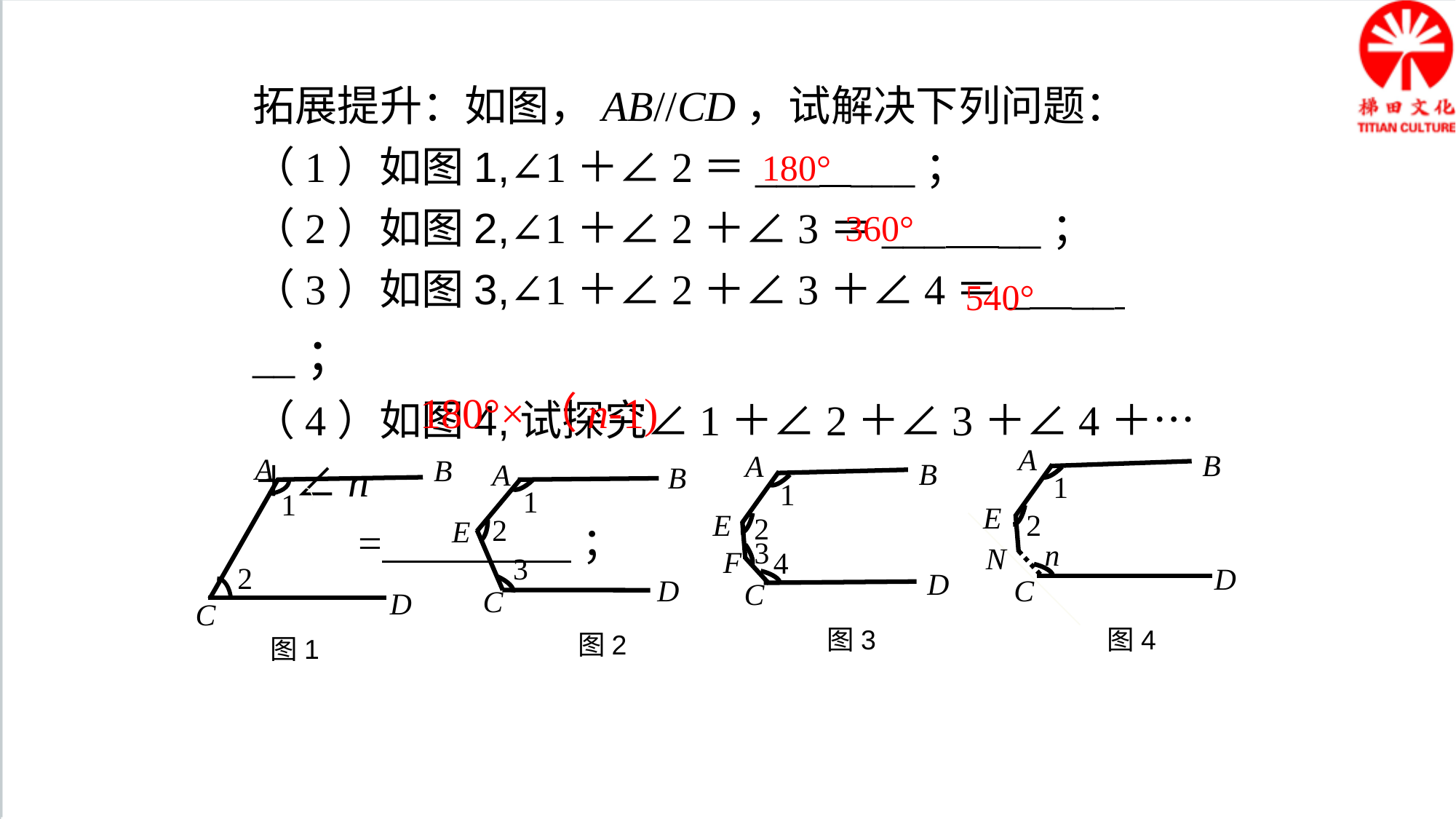

拓展提升：如图，AB//CD，试解决下列问题：
（1）如图1,∠1＋∠2＝___   ___；
（2）如图2,∠1＋∠2＋∠3＝___     __；
（3）如图3,∠1＋∠2＋∠3＋∠4＝_    __  __；
（4）如图4,试探究∠1＋∠2＋∠3＋∠4＋…＋∠n
          =                ；

180°
360°
540°
180°×（n-1)
A
B

1
E

2
n
N
D

C
A
B

1
E

2
3
F
4

D
C

A
B

1

2

D
C
A
B
E
D
C

1
2

3

图3
图4
图2
图1